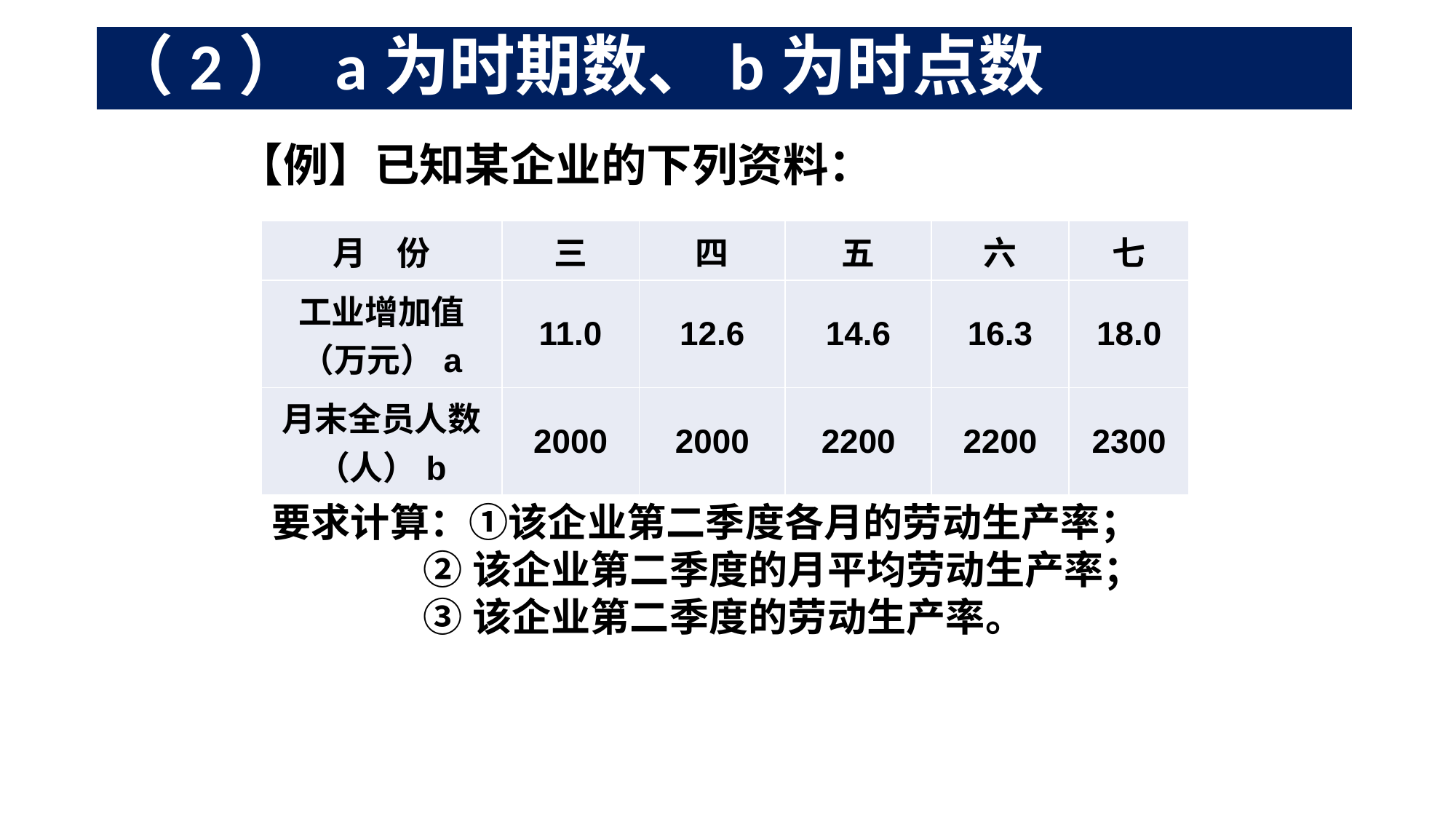

# （2） a为时期数、b为时点数
【例】已知某企业的下列资料：
| 月 份 | 三 | 四 | 五 | 六 | 七 |
| --- | --- | --- | --- | --- | --- |
| 工业增加值（万元）a | 11.0 | 12.6 | 14.6 | 16.3 | 18.0 |
| 月末全员人数（人）b | 2000 | 2000 | 2200 | 2200 | 2300 |
要求计算：①该企业第二季度各月的劳动生产率；
                 ②该企业第二季度的月平均劳动生产率；
                 ③该企业第二季度的劳动生产率。